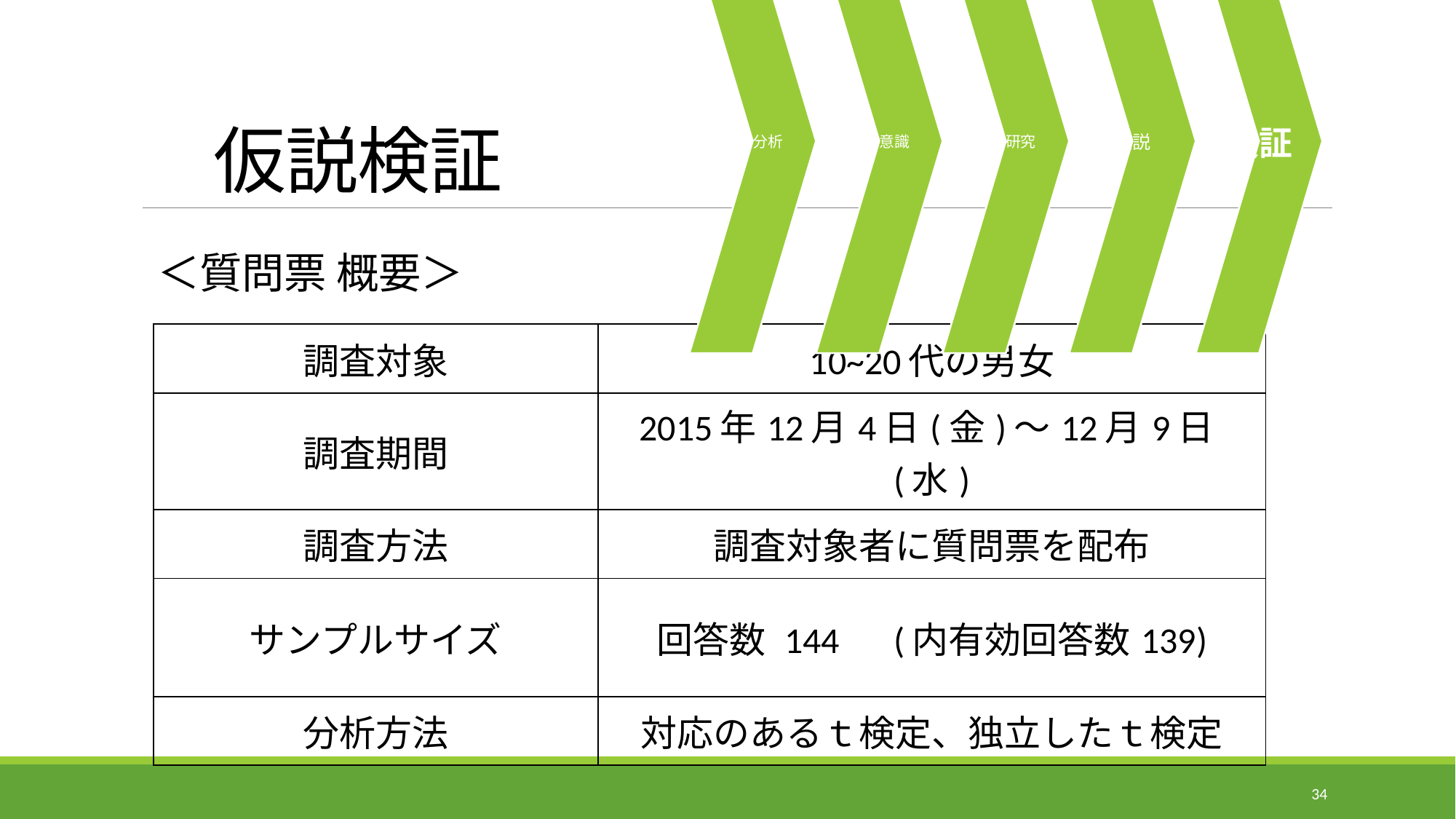

現状分析
問題意識
先行研究
仮説
検証
# 仮説検証
＜質問票 概要＞
| 調査対象 | 10~20代の男女 |
| --- | --- |
| 調査期間 | 2015年12月4日(金)～12月9日(水) |
| 調査方法 | 調査対象者に質問票を配布 |
| サンプルサイズ | 回答数 144　(内有効回答数139) |
| 分析方法 | 対応のあるｔ検定、独立したｔ検定 |
34